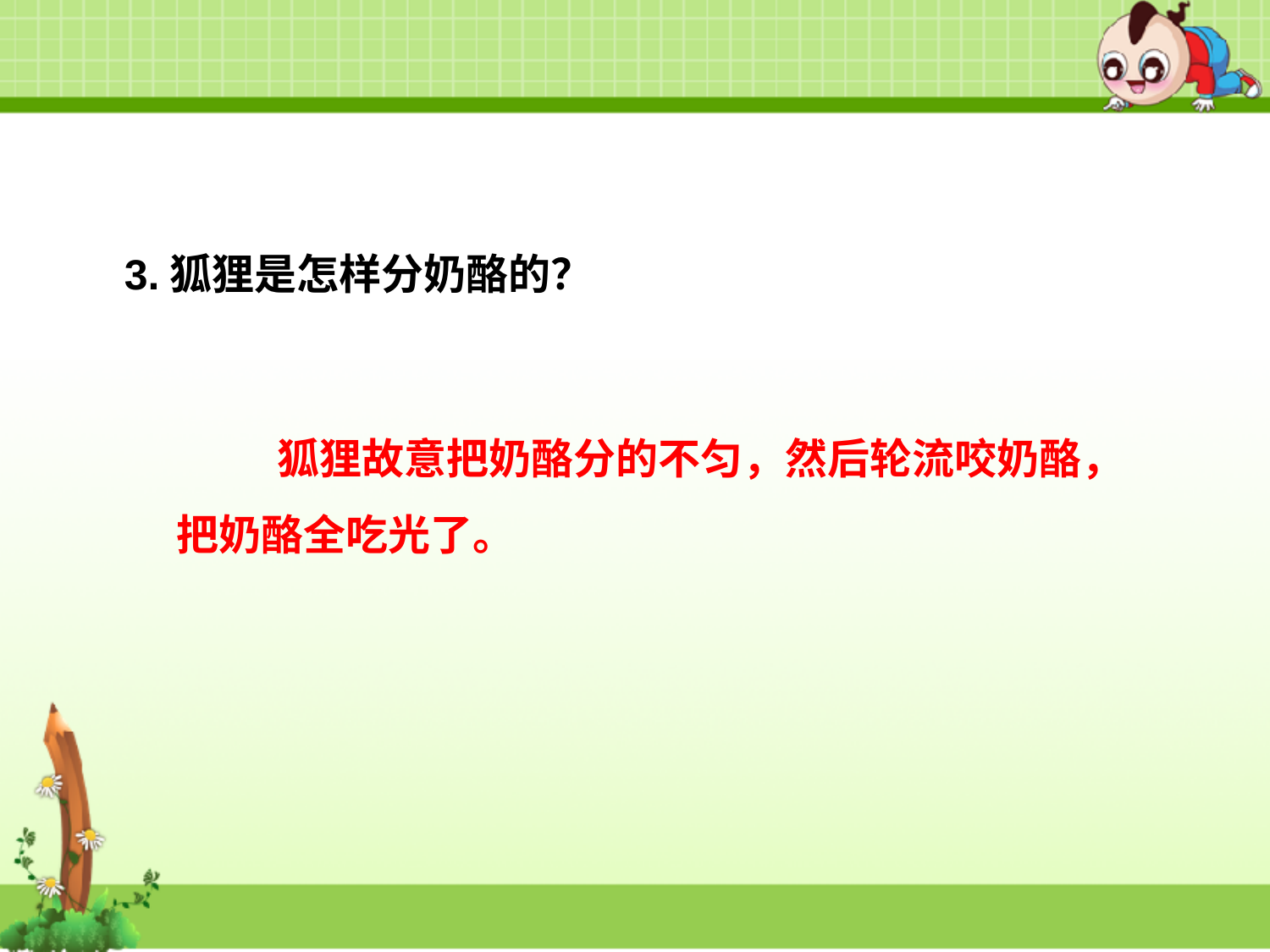

3.狐狸是怎样分奶酪的？
狐狸故意把奶酪分的不匀，然后轮流咬奶酪，把奶酪全吃光了。